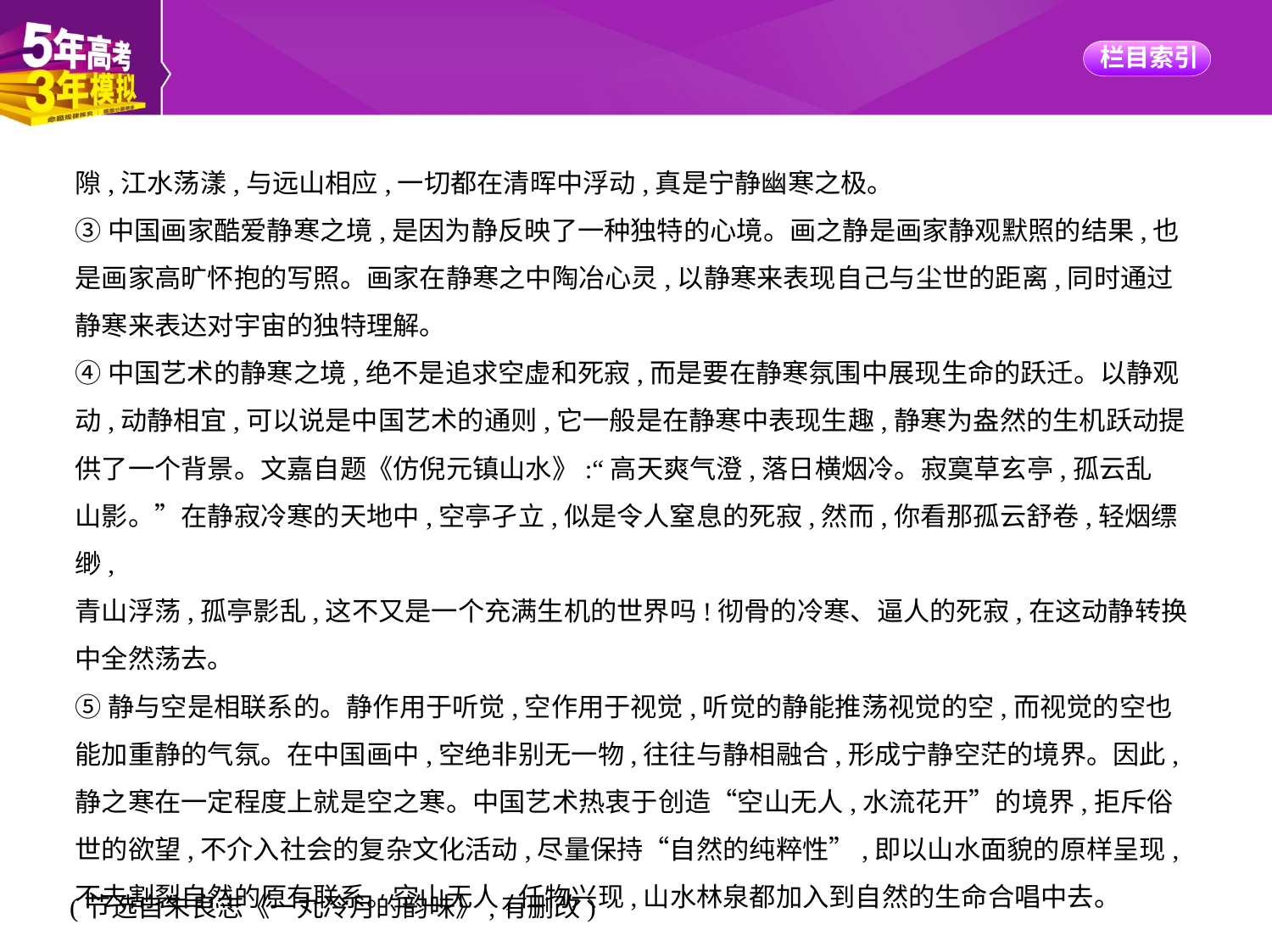

隙,江水荡漾,与远山相应,一切都在清晖中浮动,真是宁静幽寒之极。
③中国画家酷爱静寒之境,是因为静反映了一种独特的心境。画之静是画家静观默照的结果,也
是画家高旷怀抱的写照。画家在静寒之中陶冶心灵,以静寒来表现自己与尘世的距离,同时通过
静寒来表达对宇宙的独特理解。
④中国艺术的静寒之境,绝不是追求空虚和死寂,而是要在静寒氛围中展现生命的跃迁。以静观
动,动静相宜,可以说是中国艺术的通则,它一般是在静寒中表现生趣,静寒为盎然的生机跃动提
供了一个背景。文嘉自题《仿倪元镇山水》:“高天爽气澄,落日横烟冷。寂寞草玄亭,孤云乱
山影。”在静寂冷寒的天地中,空亭孑立,似是令人窒息的死寂,然而,你看那孤云舒卷,轻烟缥缈,
青山浮荡,孤亭影乱,这不又是一个充满生机的世界吗!彻骨的冷寒、逼人的死寂,在这动静转换
中全然荡去。
⑤静与空是相联系的。静作用于听觉,空作用于视觉,听觉的静能推荡视觉的空,而视觉的空也
能加重静的气氛。在中国画中,空绝非别无一物,往往与静相融合,形成宁静空茫的境界。因此,
静之寒在一定程度上就是空之寒。中国艺术热衷于创造“空山无人,水流花开”的境界,拒斥俗
世的欲望,不介入社会的复杂文化活动,尽量保持“自然的纯粹性”,即以山水面貌的原样呈现,
不去割裂自然的原有联系。空山无人,任物兴现,山水林泉都加入到自然的生命合唱中去。

(节选自朱良志《一丸冷月的韵味》,有删改)